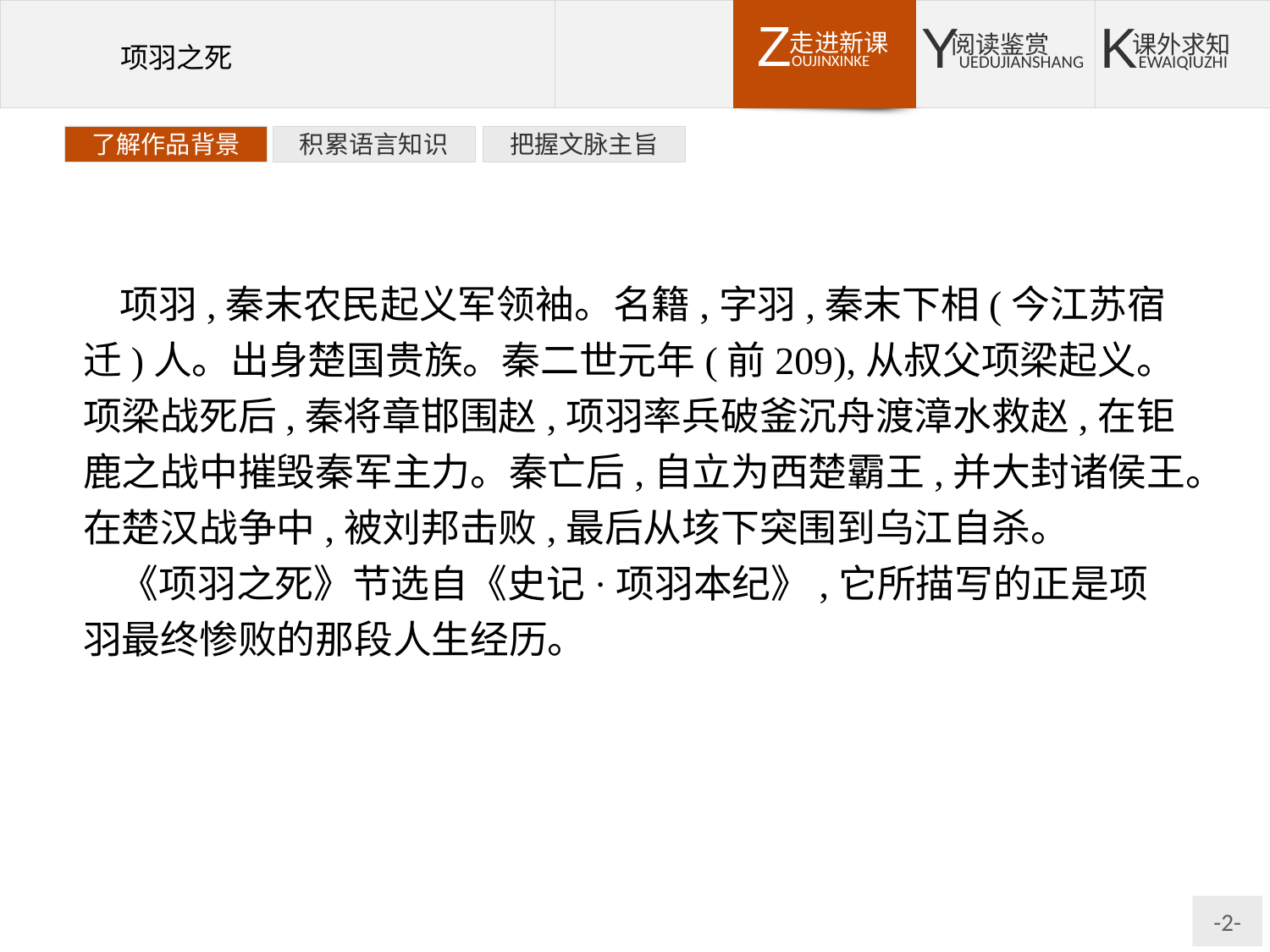

了解作品背景
积累语言知识
把握文脉主旨
项羽,秦末农民起义军领袖。名籍,字羽,秦末下相(今江苏宿迁)人。出身楚国贵族。秦二世元年(前209),从叔父项梁起义。项梁战死后,秦将章邯围赵,项羽率兵破釜沉舟渡漳水救赵,在钜鹿之战中摧毁秦军主力。秦亡后,自立为西楚霸王,并大封诸侯王。在楚汉战争中,被刘邦击败,最后从垓下突围到乌江自杀。
《项羽之死》节选自《史记·项羽本纪》,它所描写的正是项羽最终惨败的那段人生经历。